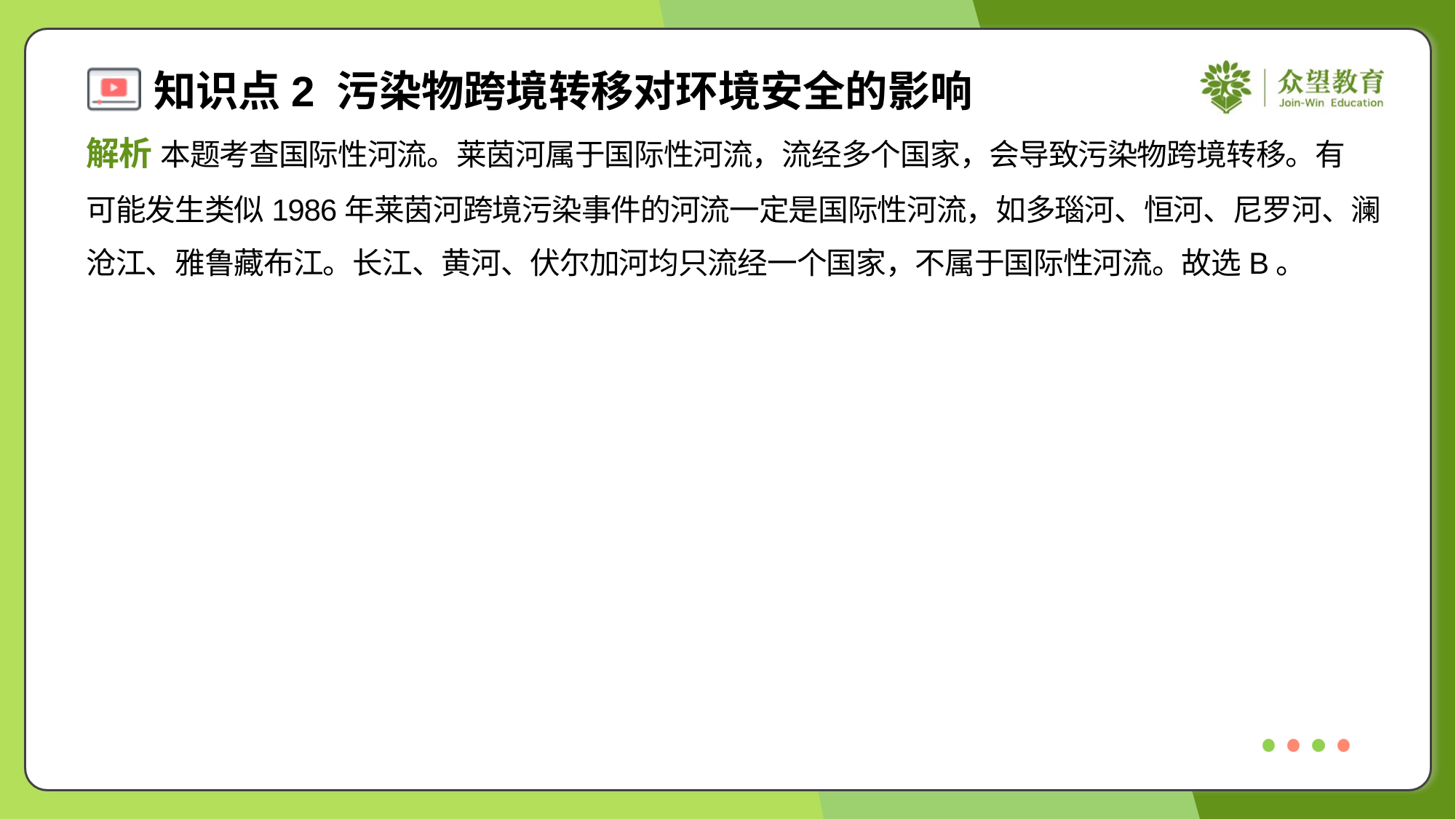

解析 本题考查国际性河流。莱茵河属于国际性河流，流经多个国家，会导致污染物跨境转移。有
可能发生类似1986年莱茵河跨境污染事件的河流一定是国际性河流，如多瑙河、恒河、尼罗河、澜
沧江、雅鲁藏布江。长江、黄河、伏尔加河均只流经一个国家，不属于国际性河流。故选B。